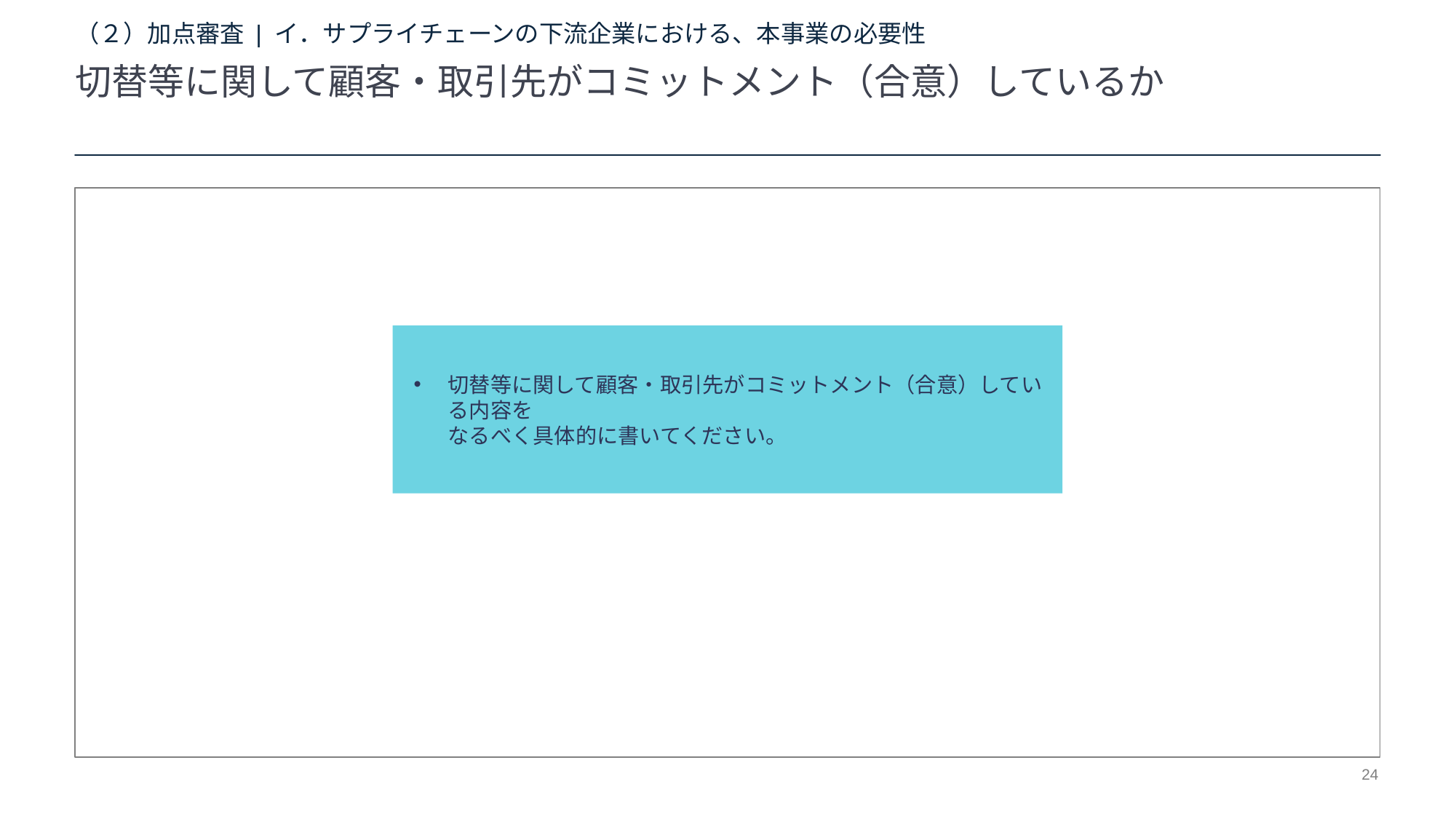

# （２）加点審査 | イ．サプライチェーンの下流企業における、本事業の必要性
切替等に関して顧客・取引先がコミットメント（合意）しているか

切替等に関して顧客・取引先がコミットメント（合意）している内容を
なるべく具体的に書いてください。